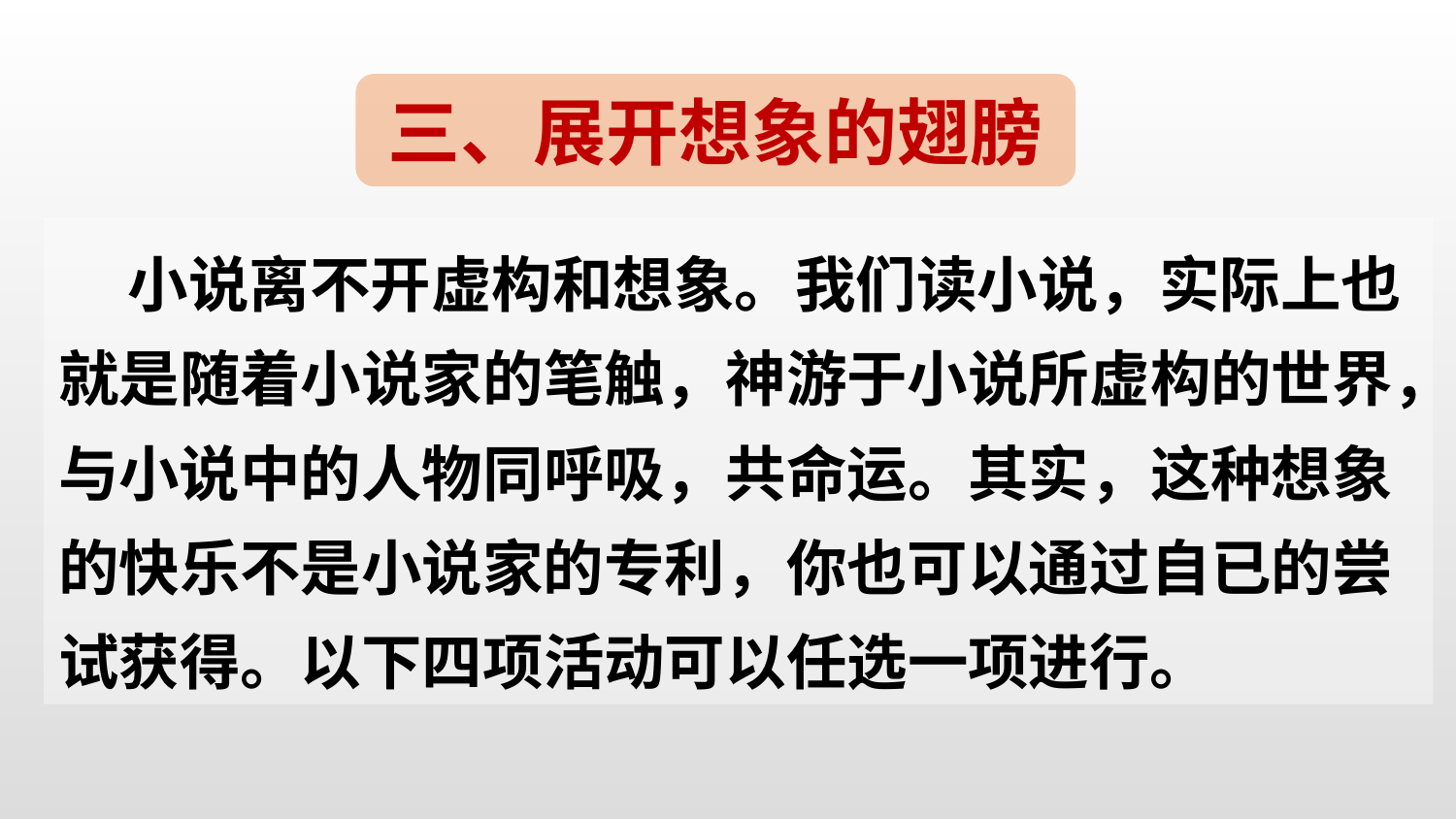

三、展开想象的翅膀
    小说离不开虚构和想象。我们读小说，实际上也就是随着小说家的笔触，神游于小说所虚构的世界，与小说中的人物同呼吸，共命运。其实，这种想象的快乐不是小说家的专利，你也可以通过自已的尝试获得。以下四项活动可以任选一项进行。